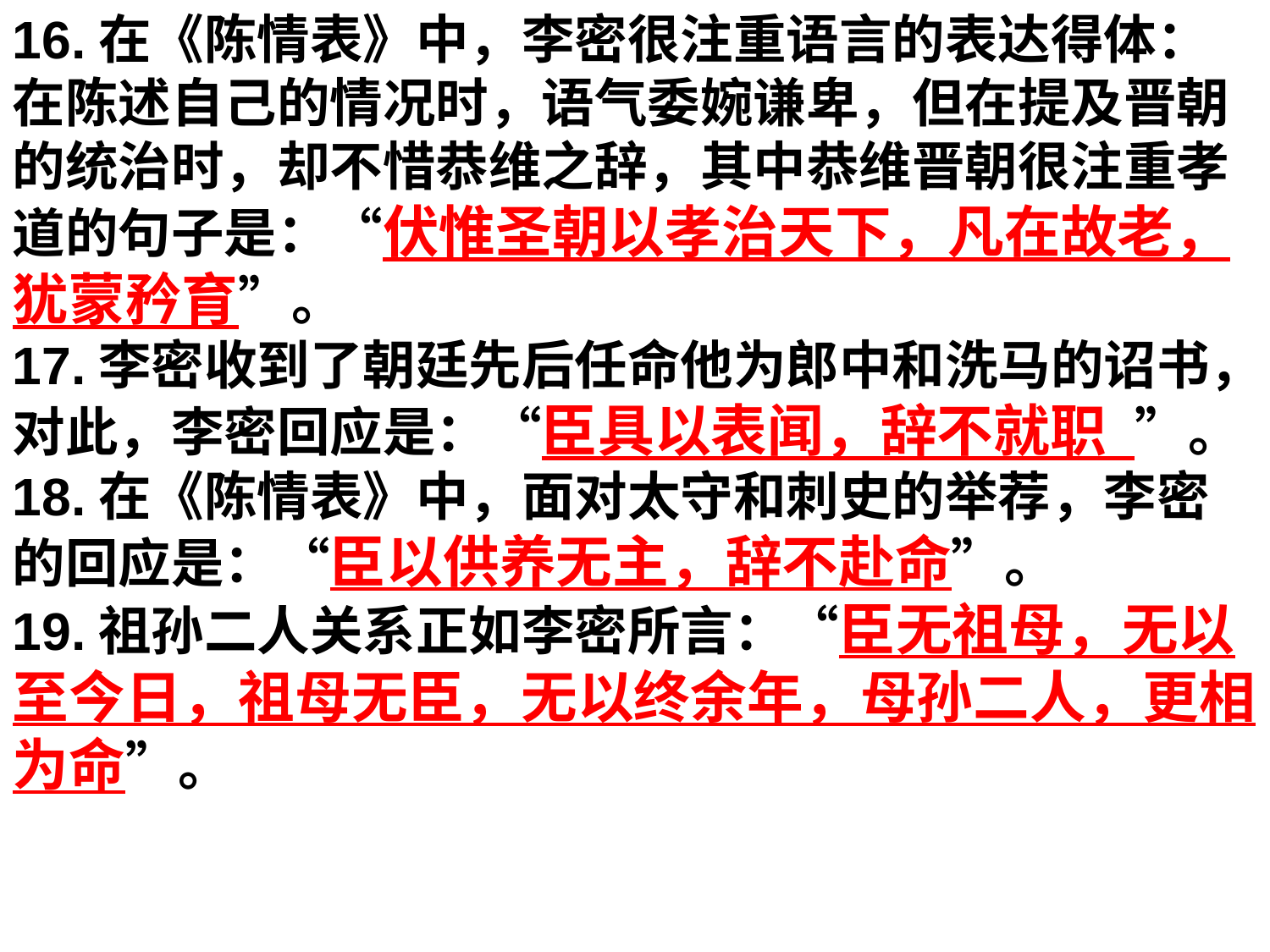

16.在《陈情表》中，李密很注重语言的表达得体：在陈述自己的情况时，语气委婉谦卑，但在提及晋朝的统治时，却不惜恭维之辞，其中恭维晋朝很注重孝道的句子是：“伏惟圣朝以孝治天下，凡在故老，犹蒙矜育”。
17.李密收到了朝廷先后任命他为郎中和洗马的诏书，对此，李密回应是：“臣具以表闻，辞不就职 ”。
18.在《陈情表》中，面对太守和刺史的举荐，李密的回应是：“臣以供养无主，辞不赴命”。
19.祖孙二人关系正如李密所言：“臣无祖母，无以至今日，祖母无臣，无以终余年，母孙二人，更相为命”。